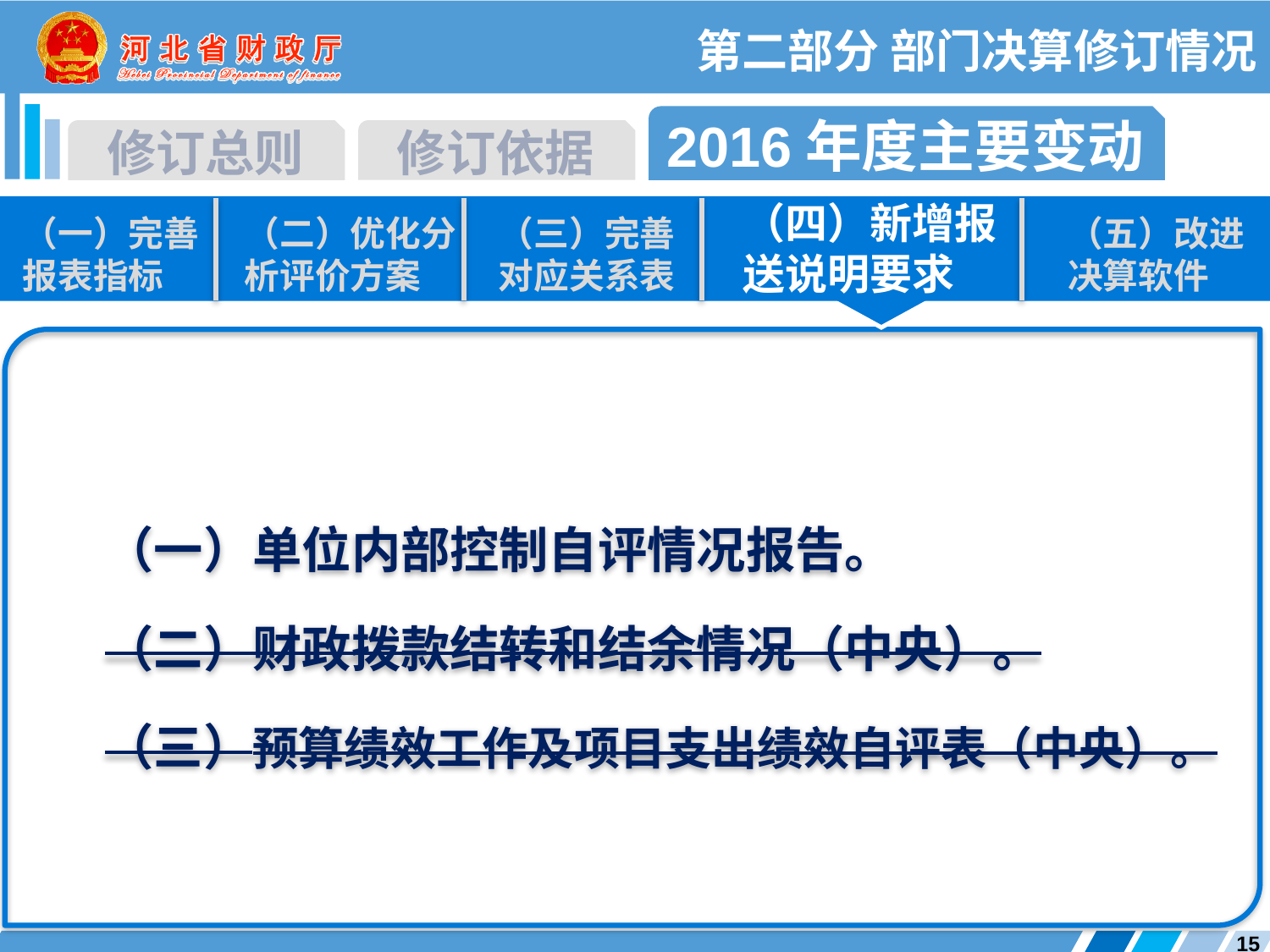

第二部分 部门决算修订情况
2016年度主要变动
修订总则
修订依据
（四）新增报送说明要求

（一）完善报表指标
（二）优化分析评价方案
（三）完善对应关系表
（五）改进决算软件

（一）单位内部控制自评情况报告。
（二）财政拨款结转和结余情况（中央）。
（三）预算绩效工作及项目支出绩效自评表（中央）。
15